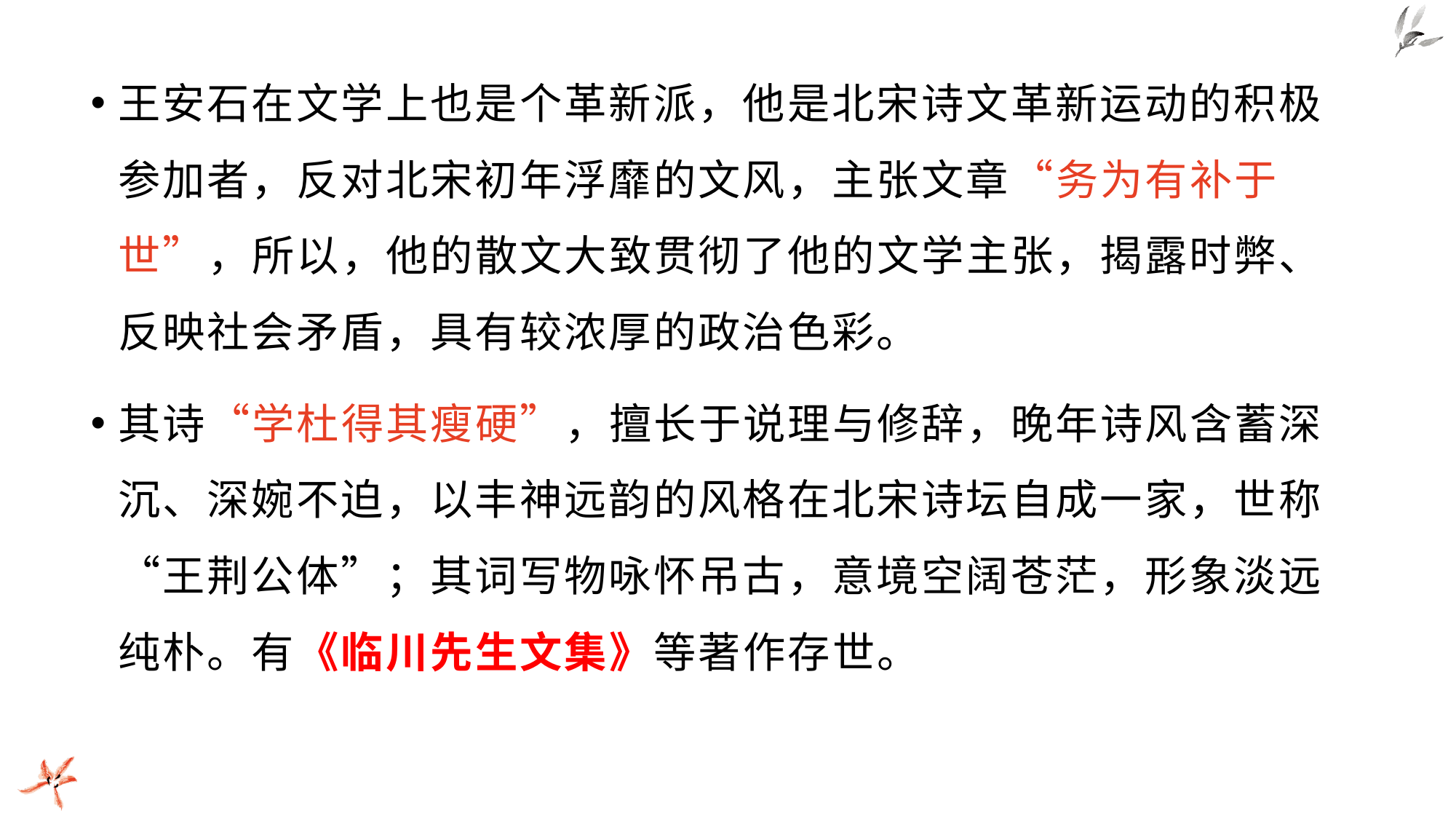

王安石在文学上也是个革新派，他是北宋诗文革新运动的积极参加者，反对北宋初年浮靡的文风，主张文章“务为有补于世”，所以，他的散文大致贯彻了他的文学主张，揭露时弊、反映社会矛盾，具有较浓厚的政治色彩。
其诗“学杜得其瘦硬”，擅长于说理与修辞，晚年诗风含蓄深沉、深婉不迫，以丰神远韵的风格在北宋诗坛自成一家，世称“王荆公体”；其词写物咏怀吊古，意境空阔苍茫，形象淡远纯朴。有《临川先生文集》等著作存世。